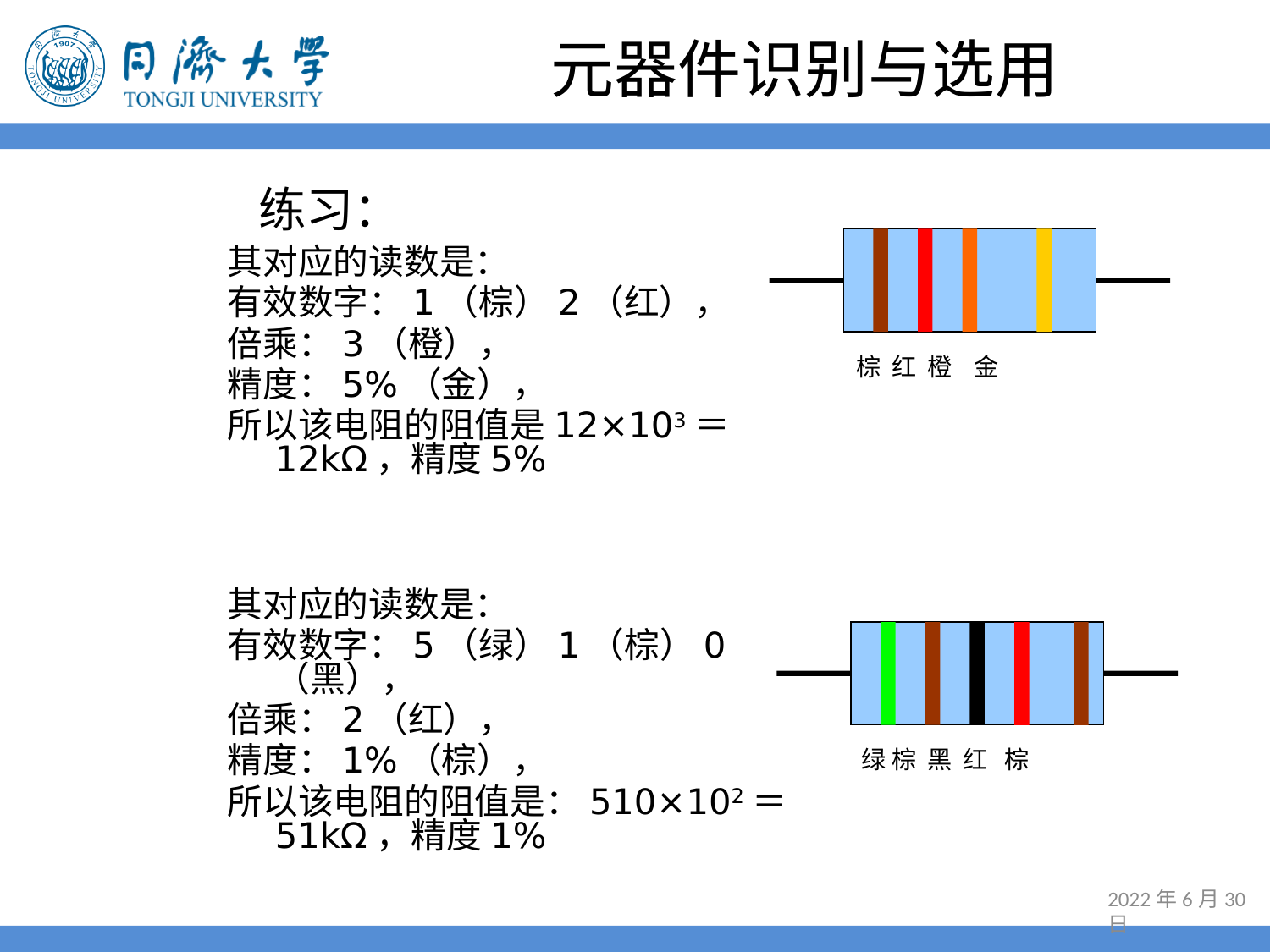

# 元器件识别与选用
练习：

棕  红  橙    金
其对应的读数是：
有效数字：1（棕）2（红），
倍乘：3（橙），
精度：5%（金），
所以该电阻的阻值是12×103＝12kΩ，精度5%
其对应的读数是：
有效数字：5（绿）1（棕）0（黑），
倍乘：2（红），
精度：1%（棕），
所以该电阻的阻值是：510×102＝51kΩ，精度1%

    绿 棕  黑  红   棕
2022年6月30日